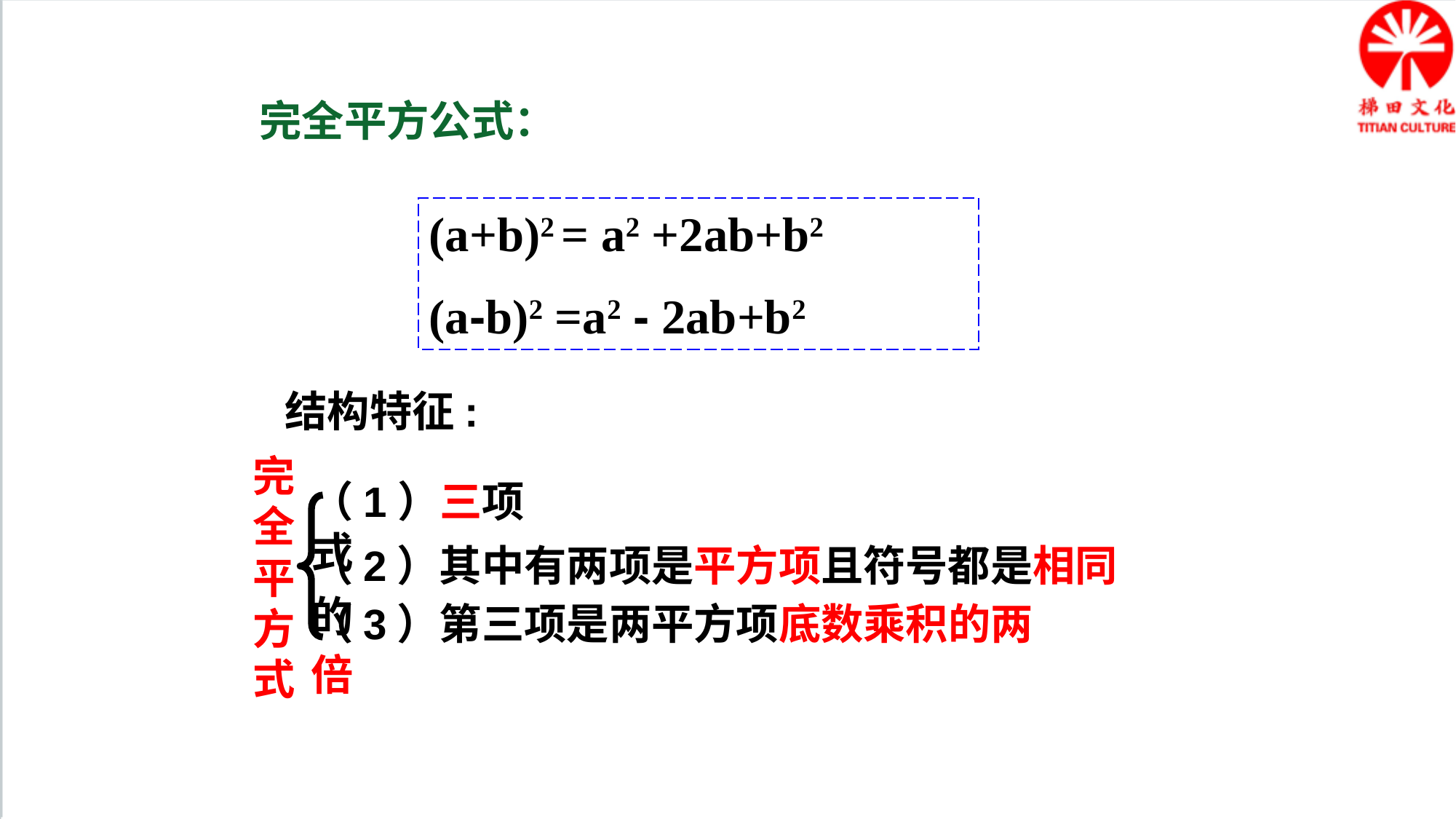

完全平方公式：
(a+b)2 = a2 +2ab+b2
(a-b)2 =a2 - 2ab+b2
结构特征:
完全平方式
（1）三项式

（2）其中有两项是平方项且符号都是相同的
（3）第三项是两平方项底数乘积的两倍